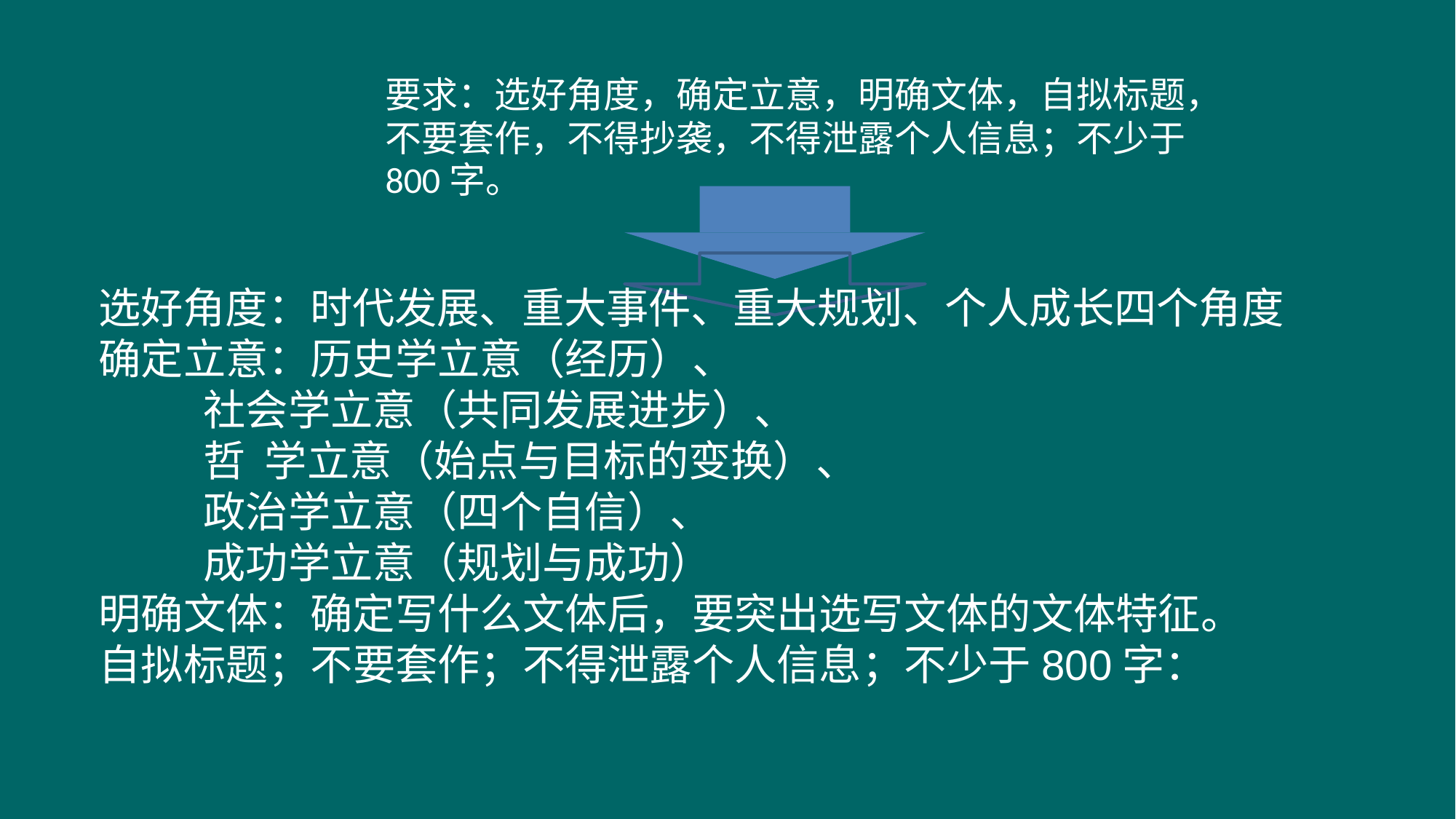

要求：选好角度，确定立意，明确文体，自拟标题， 不要套作，不得抄袭，不得泄露个人信息；不少于
800字。

选好角度：时代发展、重大事件、重大规划、个人成长四个角度
确定立意：历史学立意（经历）、
          社会学立意（共同发展进步）、
          哲  学立意（始点与目标的变换）、
          政治学立意（四个自信）、
          成功学立意（规划与成功）
明确文体：确定写什么文体后，要突出选写文体的文体特征。
自拟标题；不要套作；不得泄露个人信息；不少于800字：